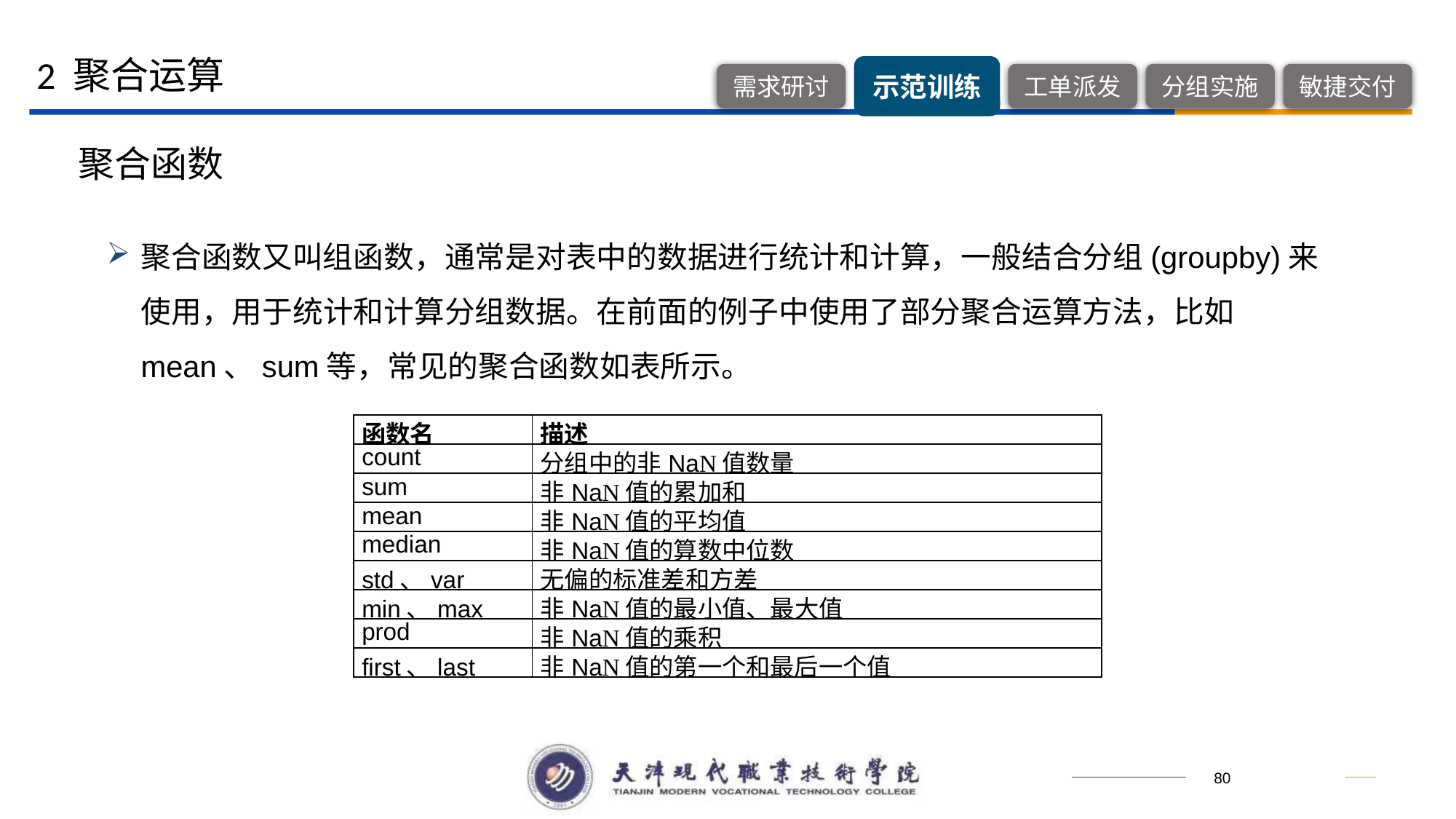

2 聚合运算

聚合函数
聚合函数又叫组函数，通常是对表中的数据进行统计和计算，一般结合分组(groupby)来使用，用于统计和计算分组数据。在前面的例子中使用了部分聚合运算方法，比如mean、sum等，常见的聚合函数如表所示。
| 函数名 | 描述 |
| --- | --- |
| count | 分组中的非NaN值数量 |
| sum | 非NaN值的累加和 |
| mean | 非NaN值的平均值 |
| median | 非NaN值的算数中位数 |
| std、var | 无偏的标准差和方差 |
| min、max | 非NaN值的最小值、最大值 |
| prod | 非NaN值的乘积 |
| first、last | 非NaN值的第一个和最后一个值 |